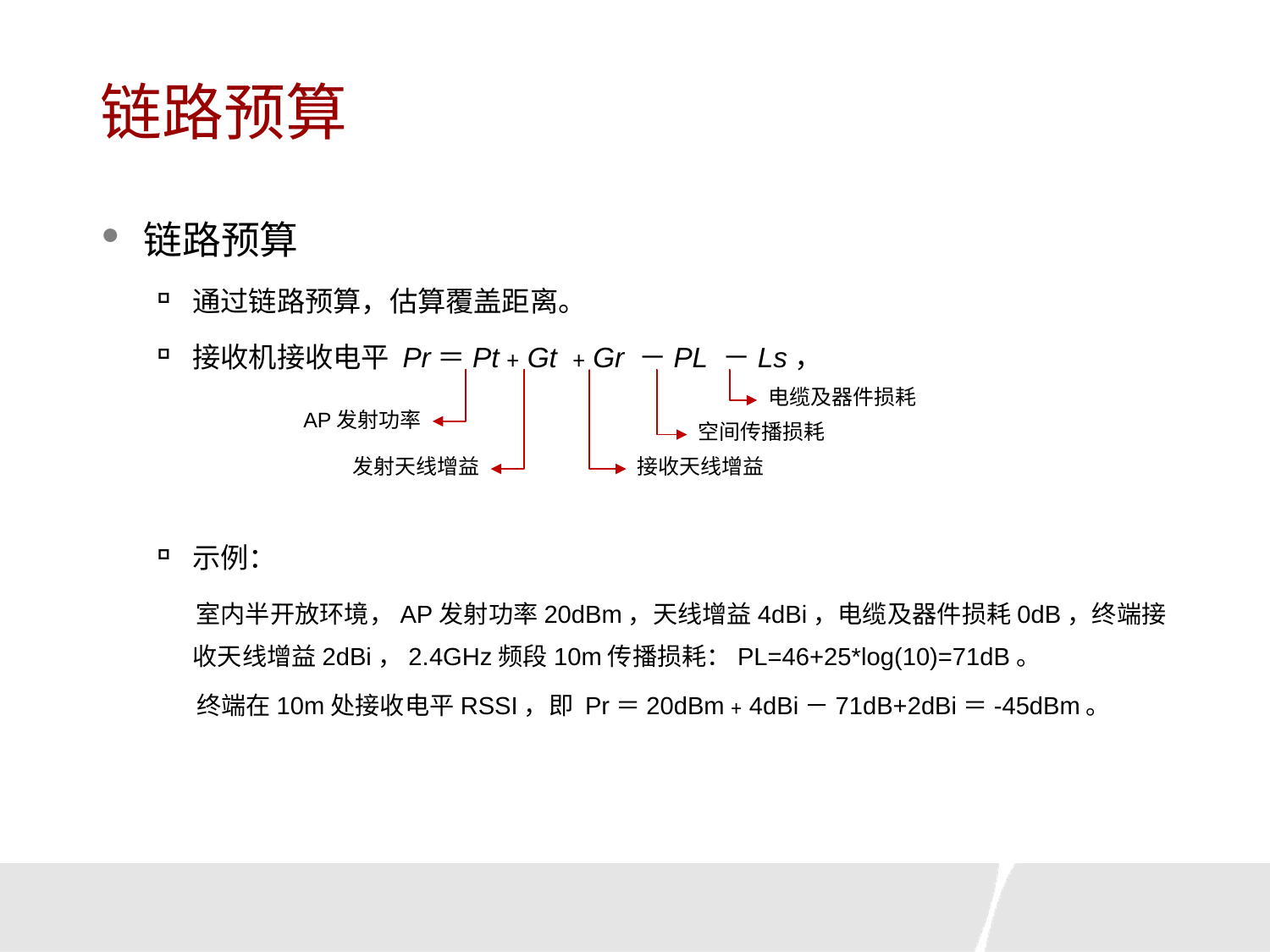

# 链路预算
链路预算
通过链路预算，估算覆盖距离。
接收机接收电平 Pr＝Pt﹢Gt ﹢Gr －PL －Ls，

示例：
     室内半开放环境，AP发射功率20dBm，天线增益4dBi，电缆及器件损耗0dB，终端接收天线增益2dBi，2.4GHz频段10m传播损耗：PL=46+25*log(10)=71dB。
      终端在10m处接收电平RSSI，即 Pr＝20dBm﹢4dBi－71dB+2dBi＝-45dBm。

电缆及器件损耗
AP发射功率
空间传播损耗
发射天线增益
接收天线增益